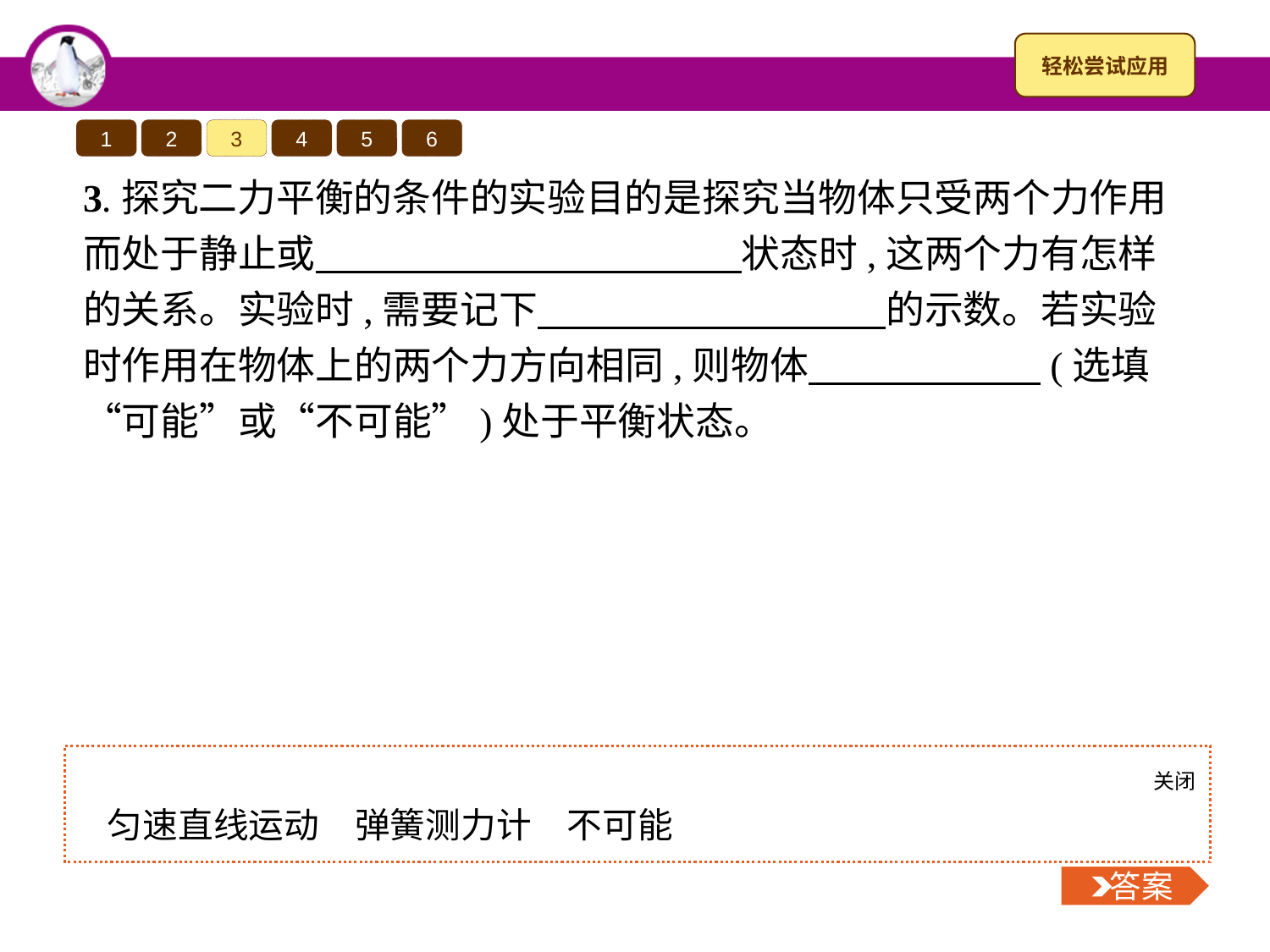

1
2
3
4
5
6
3.探究二力平衡的条件的实验目的是探究当物体只受两个力作用而处于静止或　　　　　　　　　　　状态时,这两个力有怎样的关系。实验时,需要记下　　　　　　　　　的示数。若实验时作用在物体上的两个力方向相同,则物体　　　　　　(选填“可能”或“不可能”)处于平衡状态。

关闭
  答案

匀速直线运动　弹簧测力计　不可能
  答案